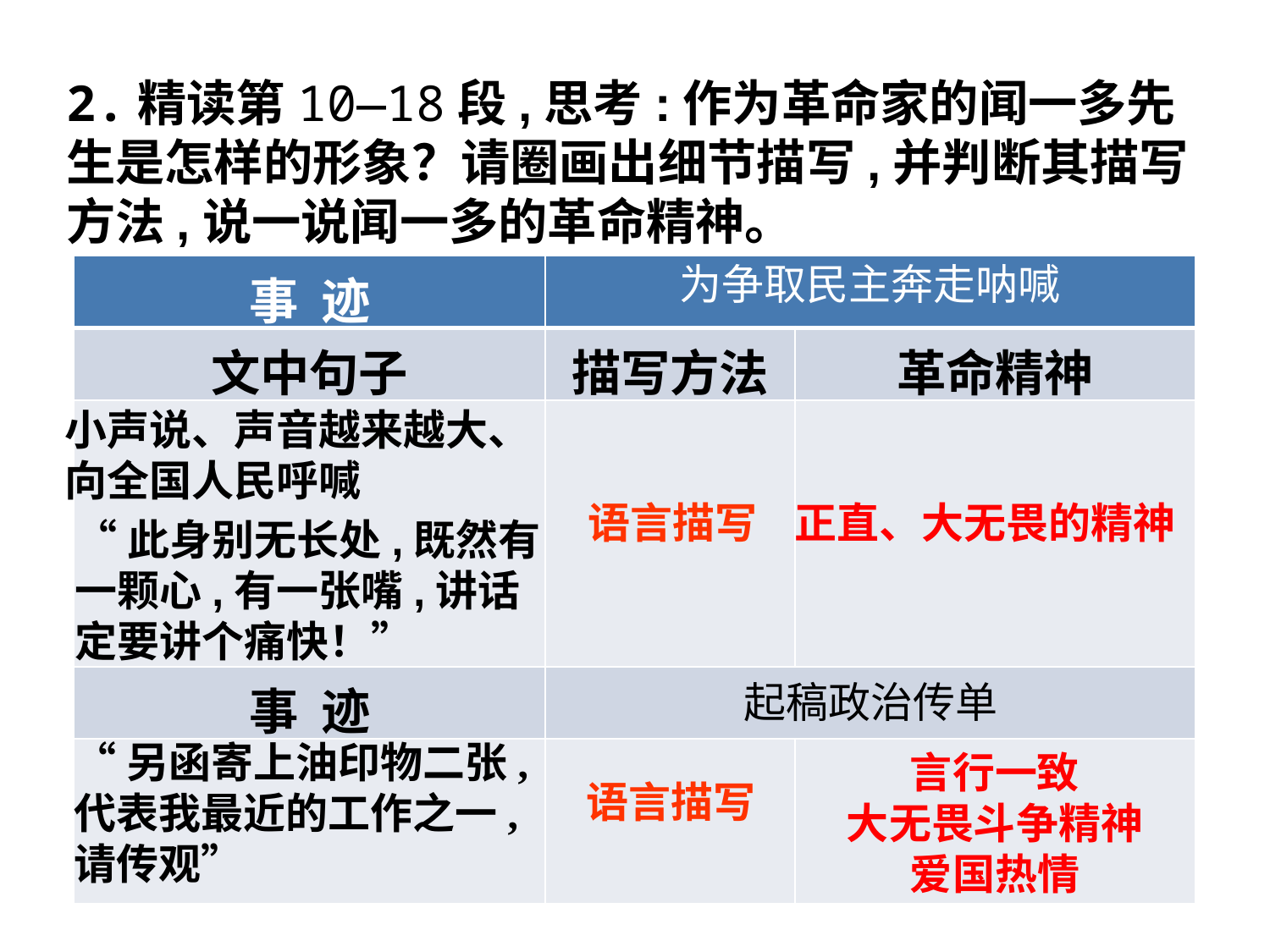

2.精读第10—18段,思考:作为革命家的闻一多先生是怎样的形象？请圈画出细节描写,并判断其描写方法,说一说闻一多的革命精神。
| 事 迹 |  |  |
| --- | --- | --- |
| 文中句子 | 描写方法 | 革命精神 |
|  |  |  |
| 事 迹 |  |  |
|  |  |  |
为争取民主奔走呐喊
小声说、声音越来越大、向全国人民呼喊
正直、大无畏的精神
语言描写
“此身别无长处,既然有一颗心,有一张嘴,讲话定要讲个痛快！”
起稿政治传单
“另函寄上油印物二张,代表我最近的工作之一,请传观”
言行一致
大无畏斗争精神
爱国热情
语言描写